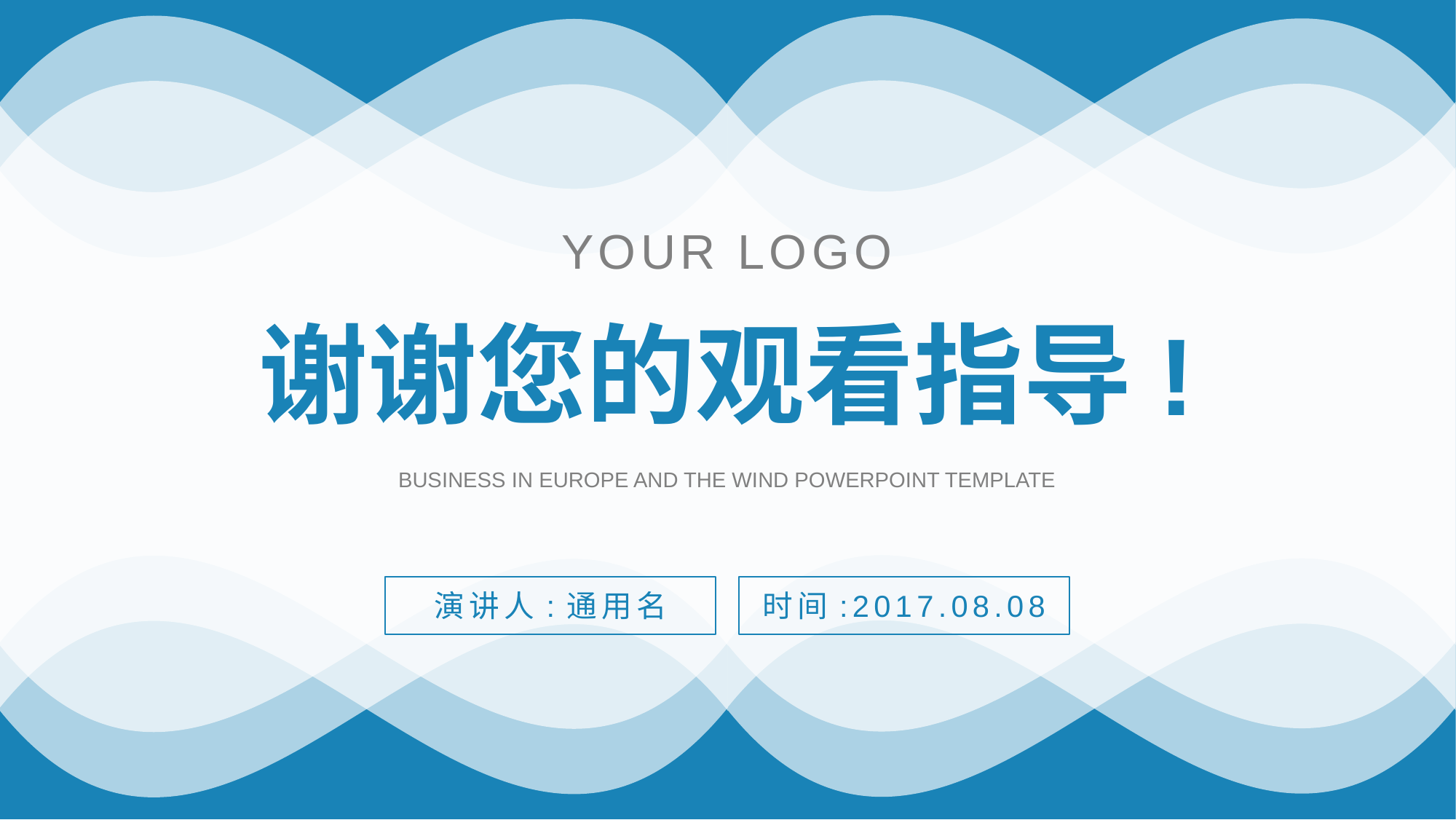

YOUR LOGO
谢谢您的观看指导!
BUSINESS IN EUROPE AND THE WIND POWERPOINT TEMPLATE

时间:2017.08.08

演讲人:通用名